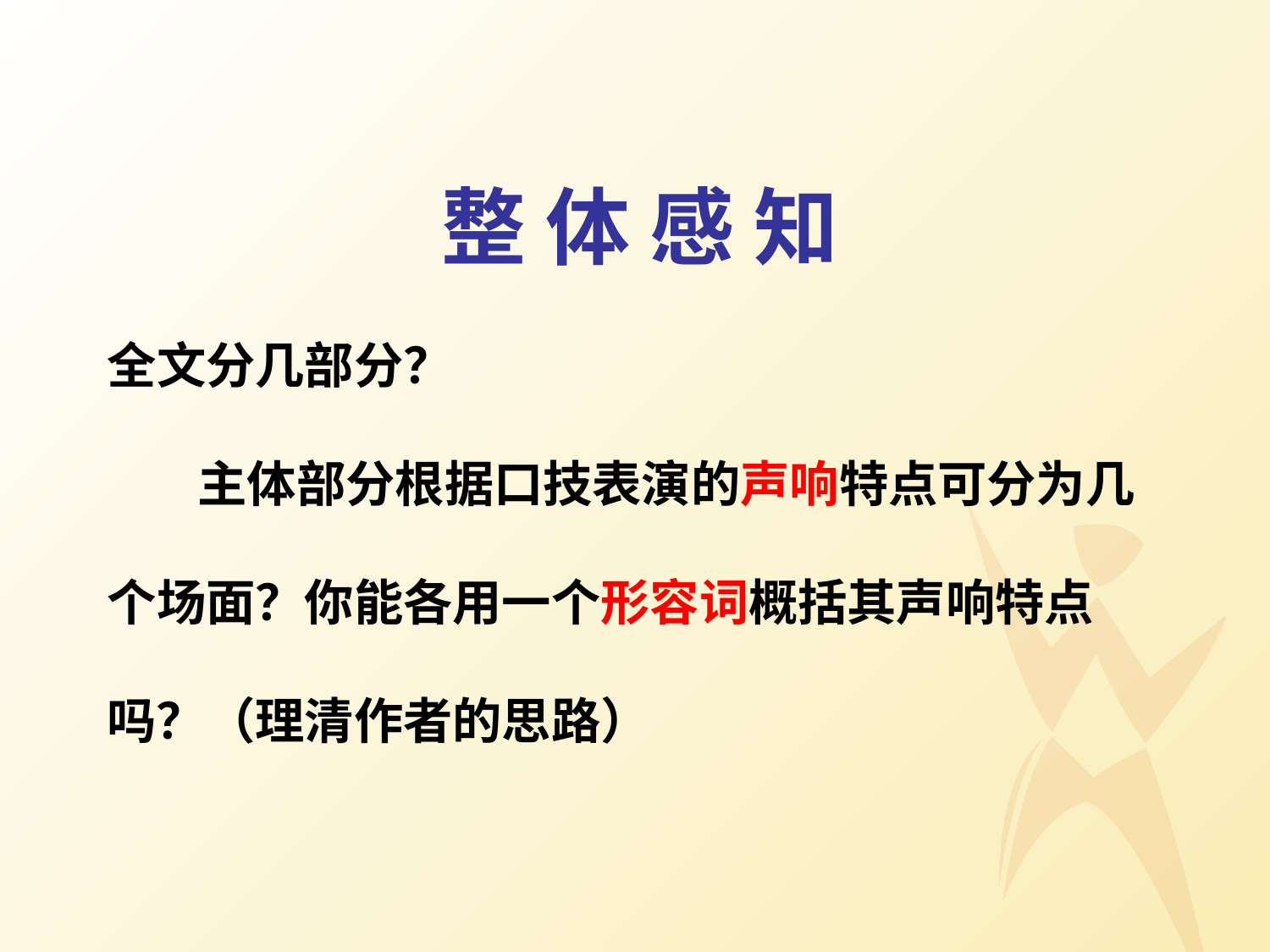

整 体 感 知
全文分几部分？
       主体部分根据口技表演的声响特点可分为几个场面？你能各用一个形容词概括其声响特点吗？（理清作者的思路）